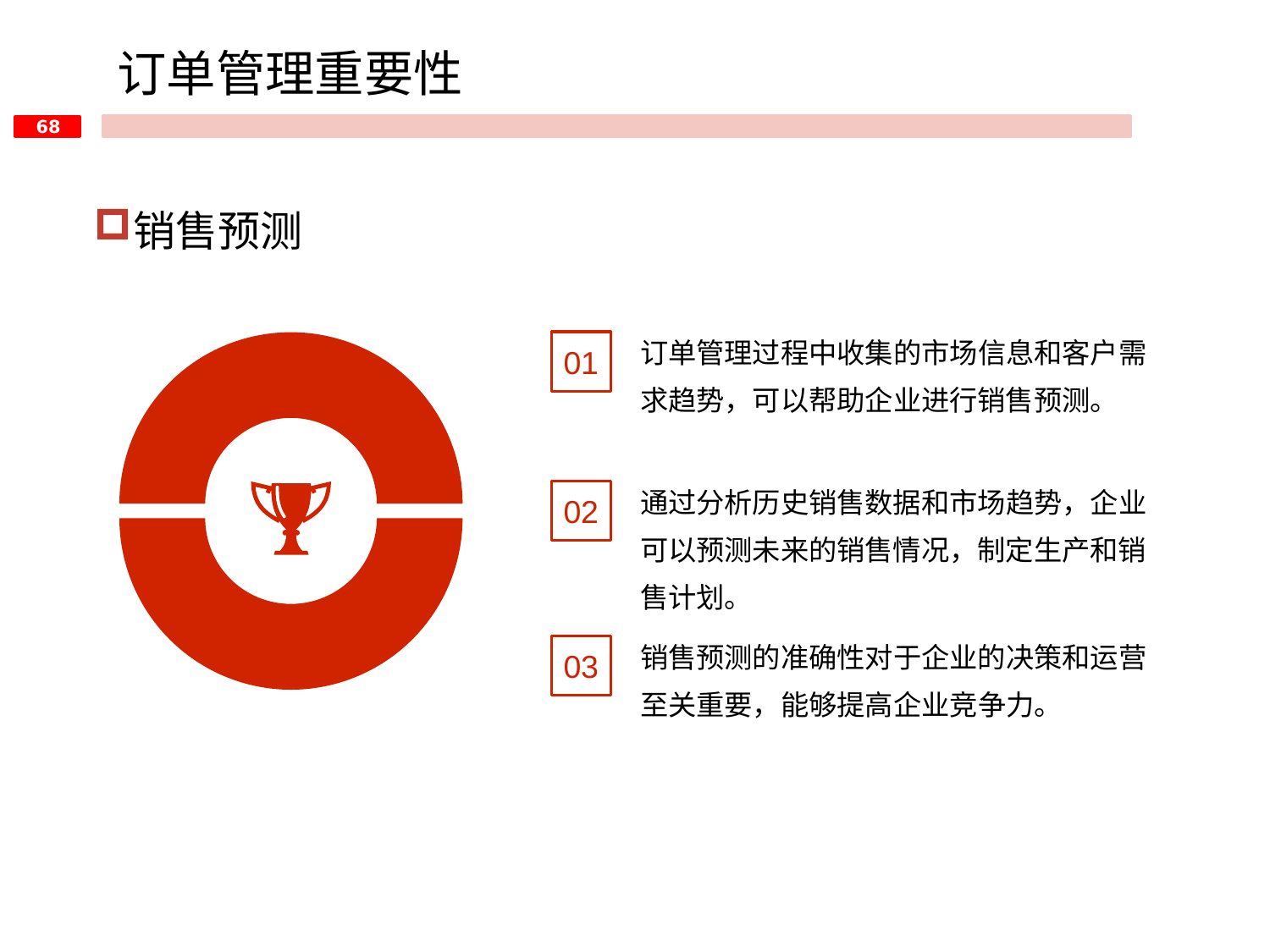

订单管理重要性
68

销售预测
订单管理过程中收集的市场信息和客户需求趋势，可以帮助企业进行销售预测。

01

通过分析历史销售数据和市场趋势，企业可以预测未来的销售情况，制定生产和销售计划。

02

销售预测的准确性对于企业的决策和运营至关重要，能够提高企业竞争力。

03